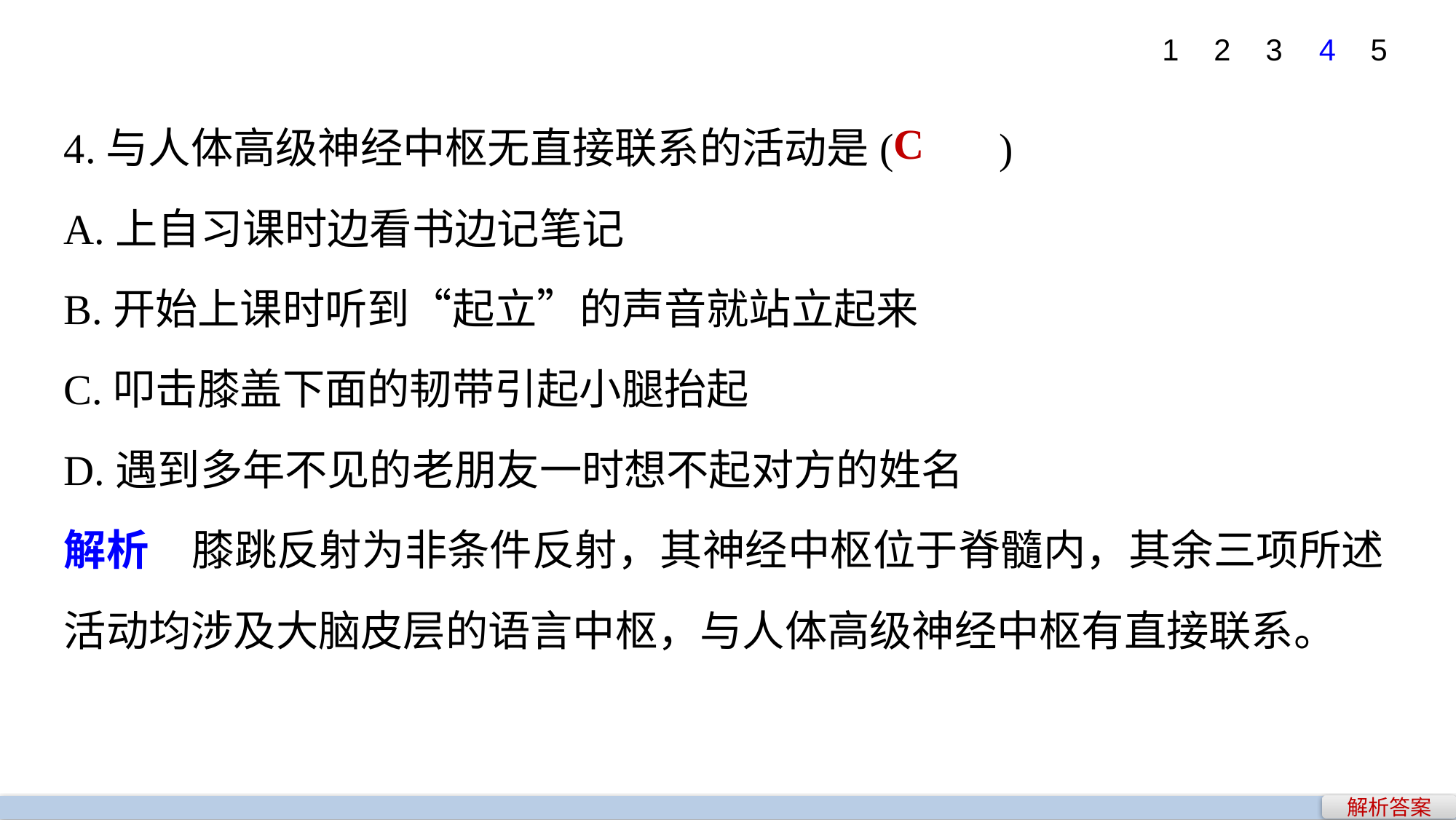

1
2
3
4
5
4.与人体高级神经中枢无直接联系的活动是(　　)
A.上自习课时边看书边记笔记
B.开始上课时听到“起立”的声音就站立起来
C.叩击膝盖下面的韧带引起小腿抬起
D.遇到多年不见的老朋友一时想不起对方的姓名
解析　膝跳反射为非条件反射，其神经中枢位于脊髓内，其余三项所述活动均涉及大脑皮层的语言中枢，与人体高级神经中枢有直接联系。
C
解析答案